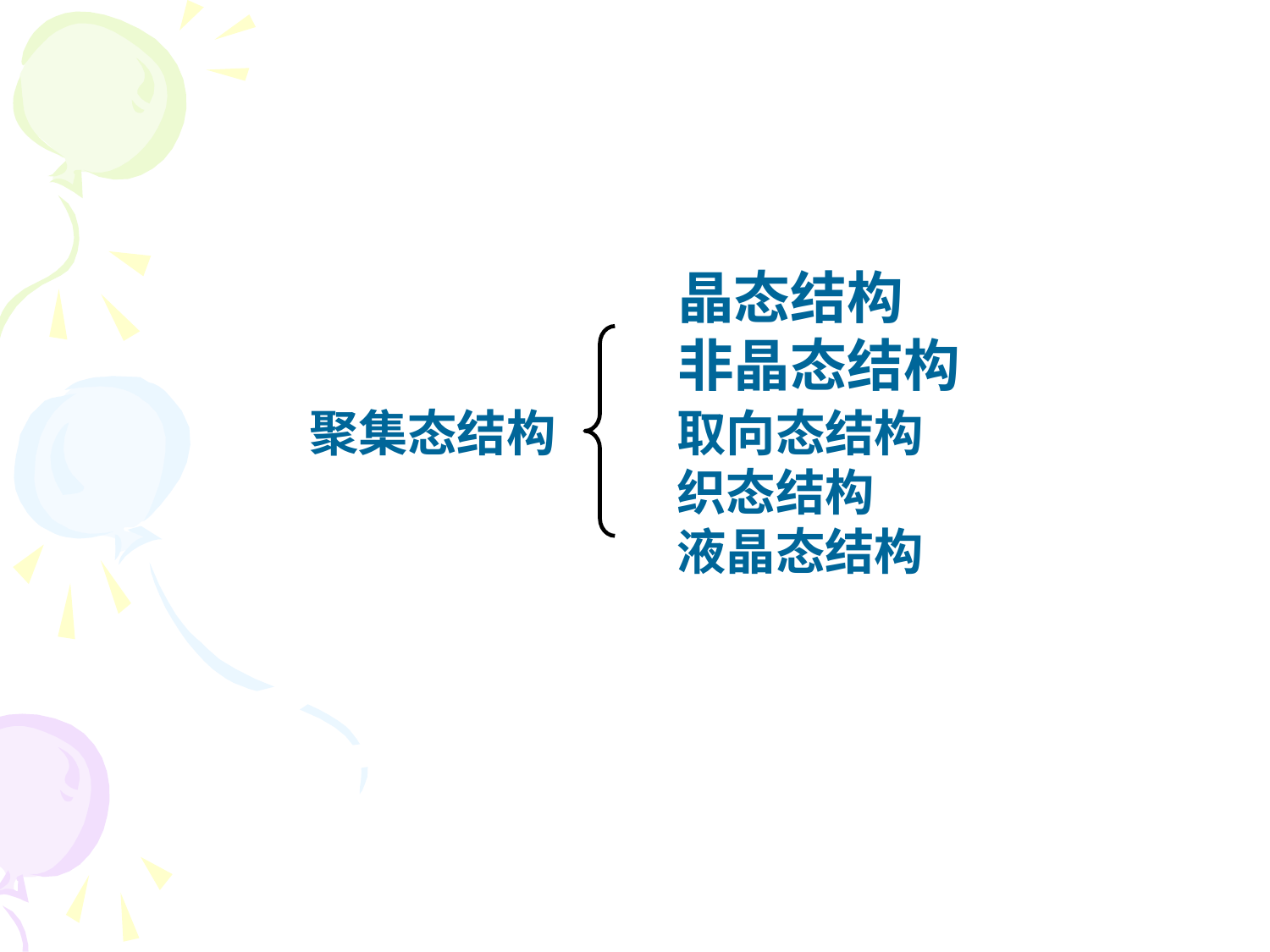

晶态结构
非晶态结构

聚集态结构　　  取向态结构
　　　　　　　  织态结构
　　　　　　　  液晶态结构